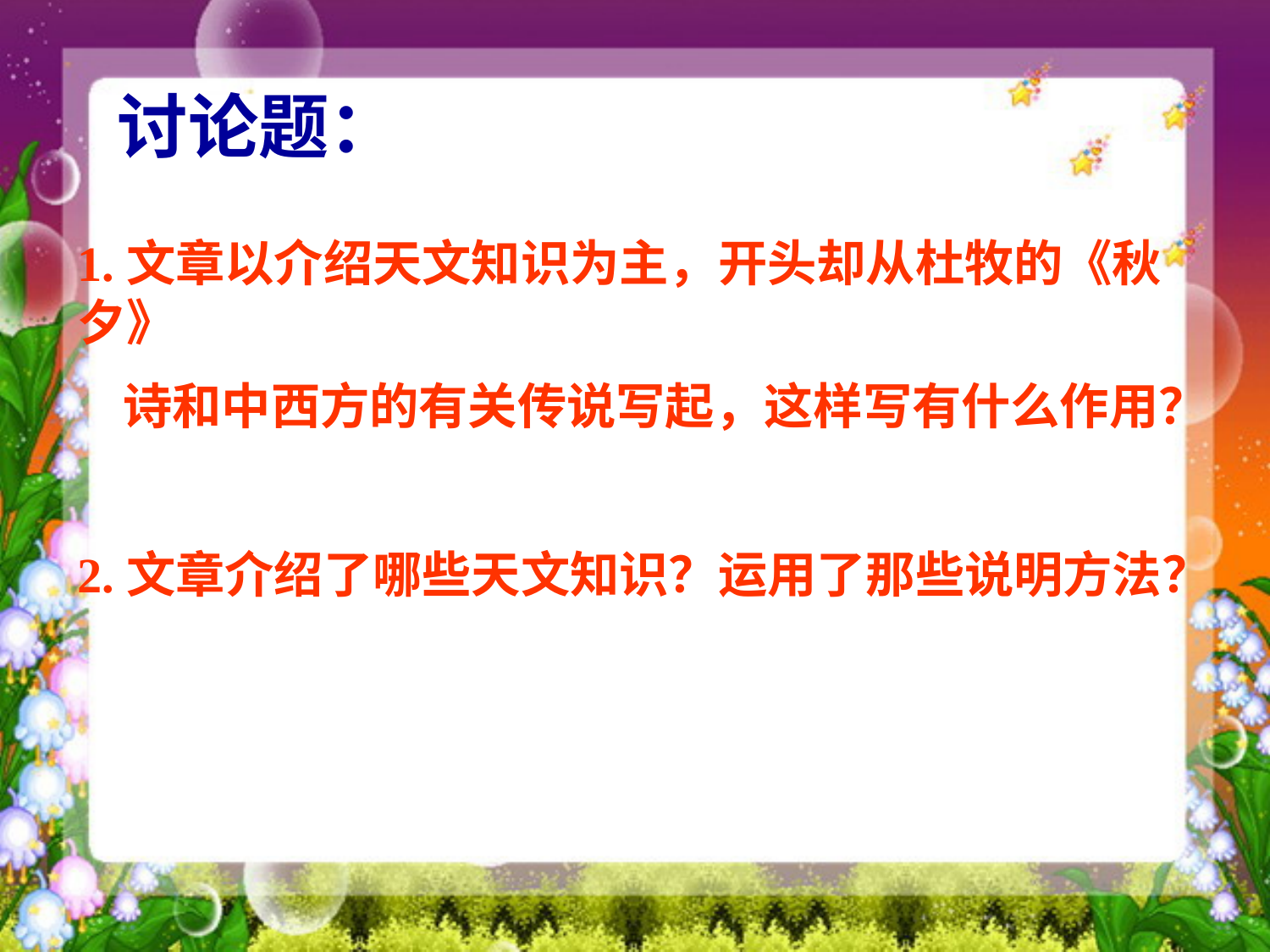

讨论题：
1.文章以介绍天文知识为主，开头却从杜牧的《秋夕》
   诗和中西方的有关传说写起，这样写有什么作用？

2.文章介绍了哪些天文知识？运用了那些说明方法？